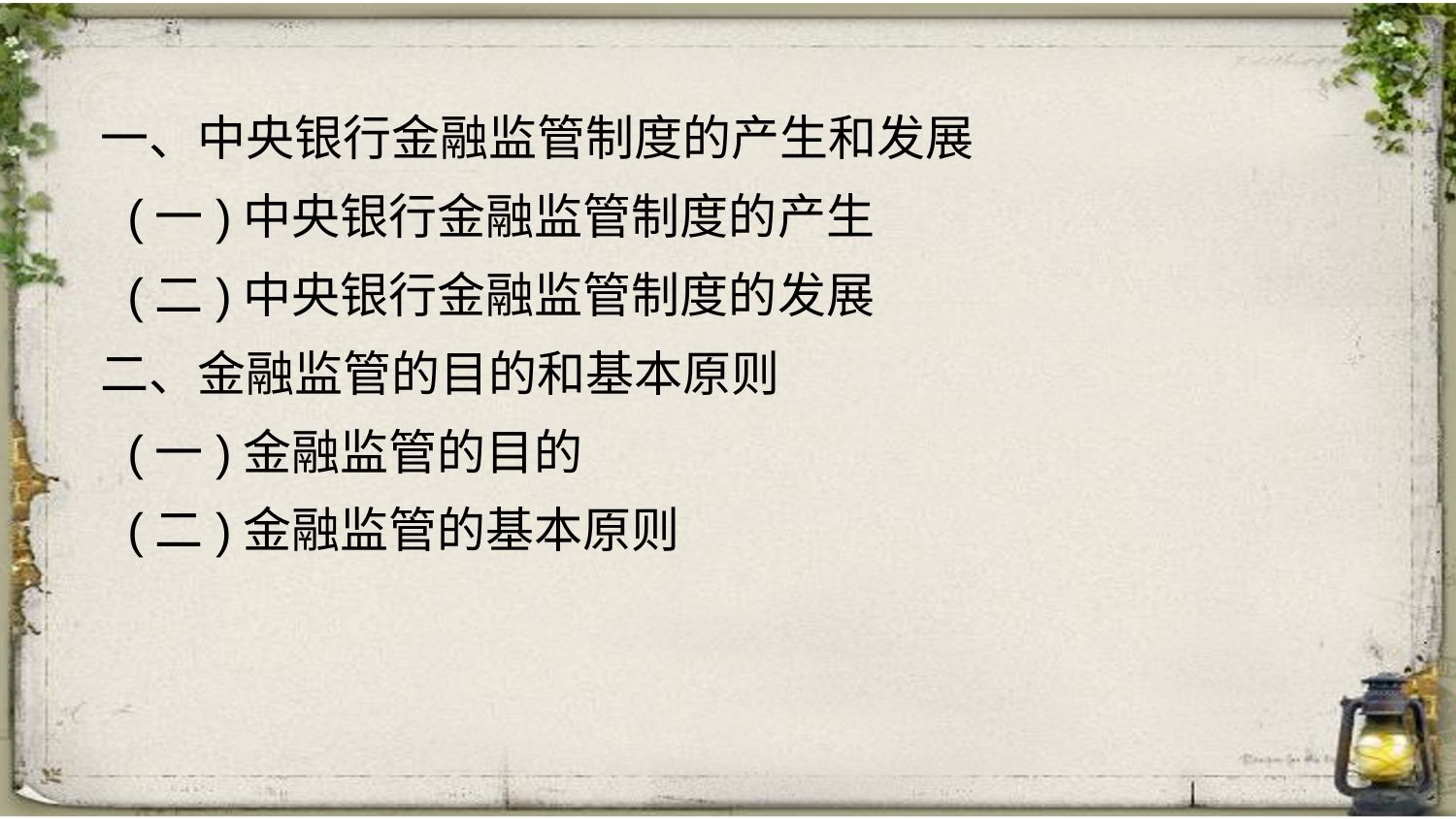

一、中央银行金融监管制度的产生和发展
  (一)中央银行金融监管制度的产生
  (二)中央银行金融监管制度的发展
二、金融监管的目的和基本原则
  (一)金融监管的目的
  (二)金融监管的基本原则